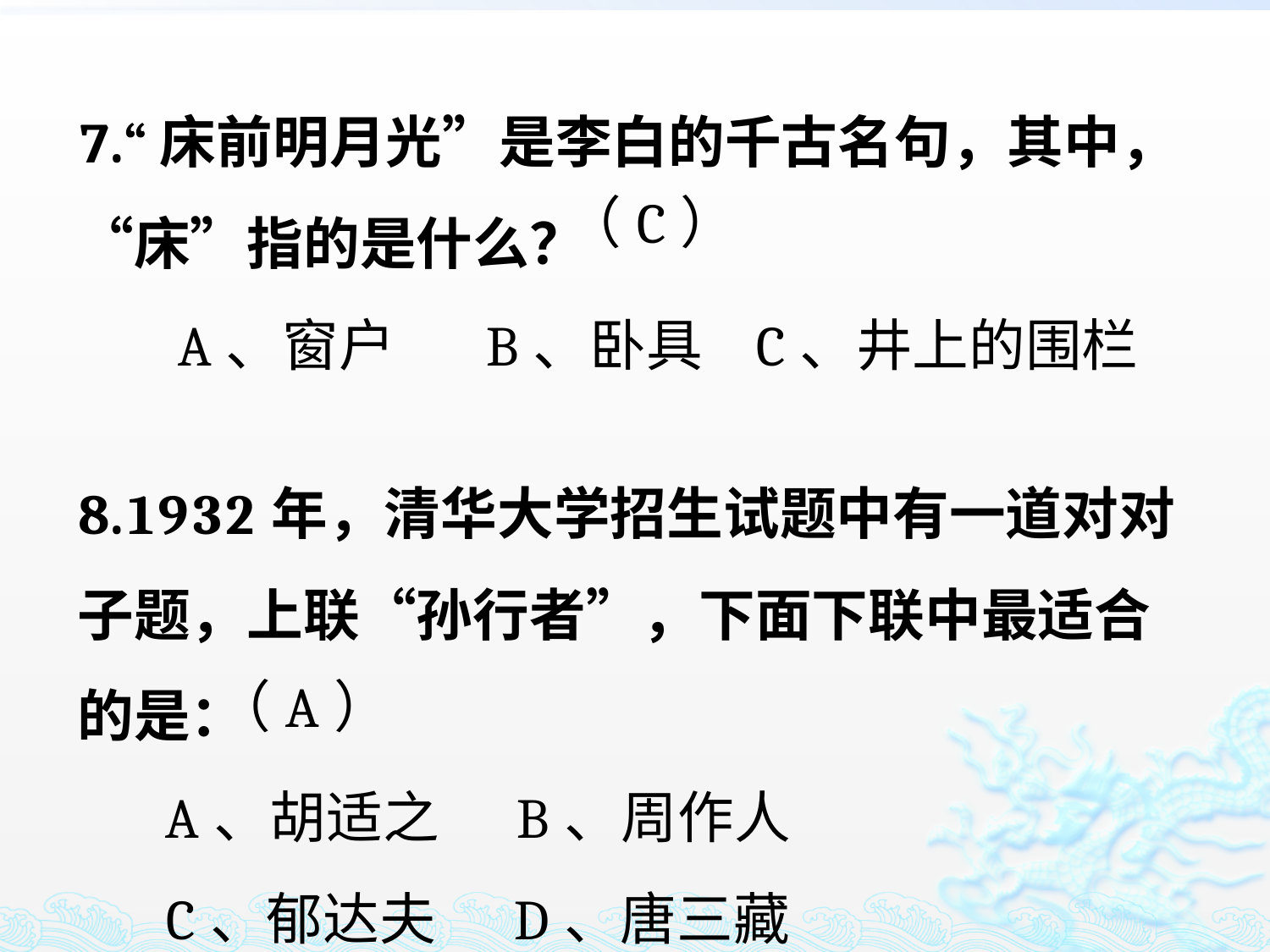

7.“床前明月光”是李白的千古名句，其中，“床”指的是什么？
        A、窗户      B、卧具   C、井上的围栏
（C）
8.1932年，清华大学招生试题中有一道对对子题，上联“孙行者”，下面下联中最适合的是：
       A、胡适之     B、周作人
       C、郁达夫     D、唐三藏
（A）